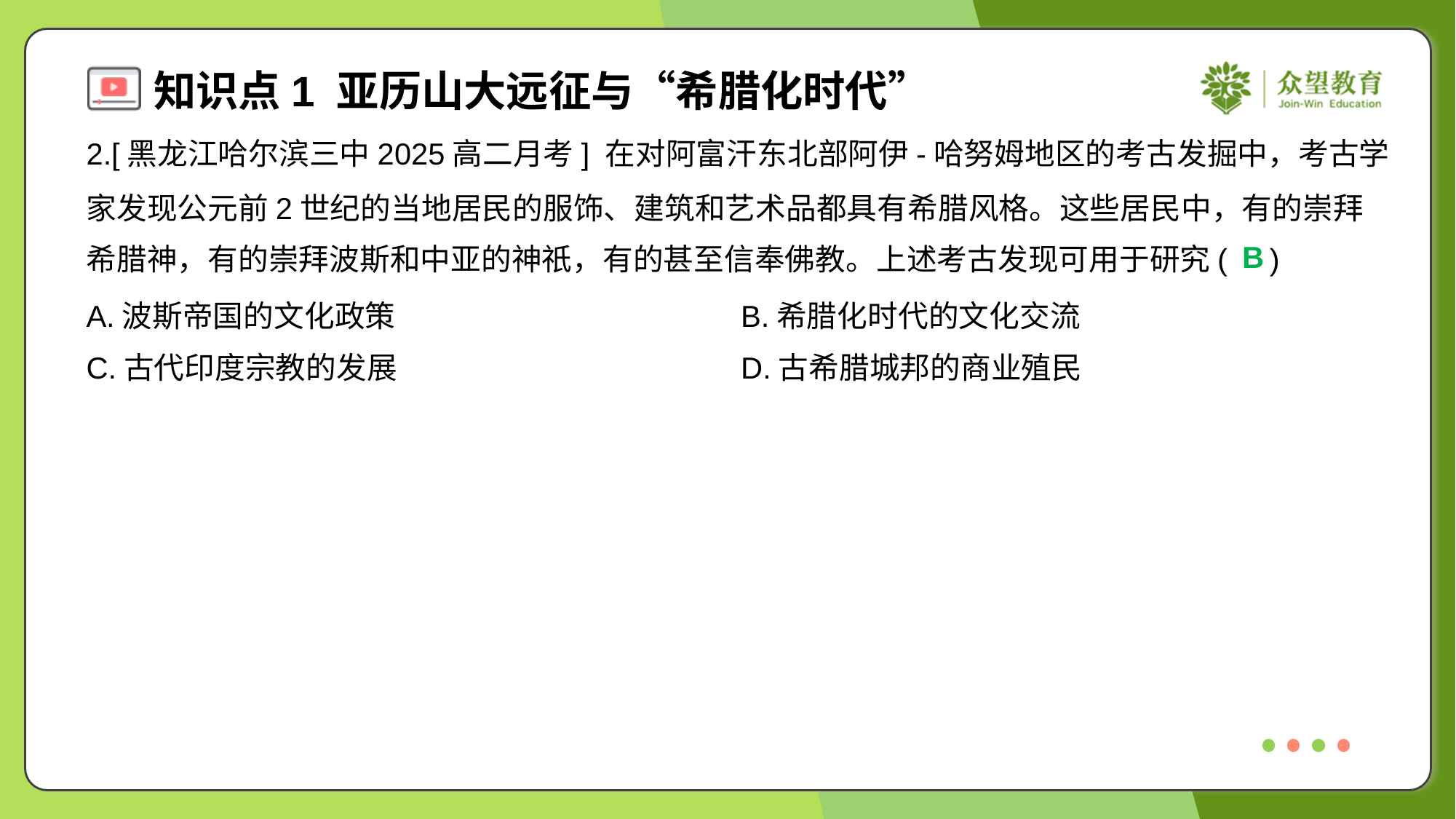

2.[黑龙江哈尔滨三中2025高二月考] 在对阿富汗东北部阿伊-哈努姆地区的考古发掘中，考古学
家发现公元前2世纪的当地居民的服饰、建筑和艺术品都具有希腊风格。这些居民中，有的崇拜
希腊神，有的崇拜波斯和中亚的神祇，有的甚至信奉佛教。上述考古发现可用于研究(     )
B
A.波斯帝国的文化政策	B.希腊化时代的文化交流
C.古代印度宗教的发展	D.古希腊城邦的商业殖民